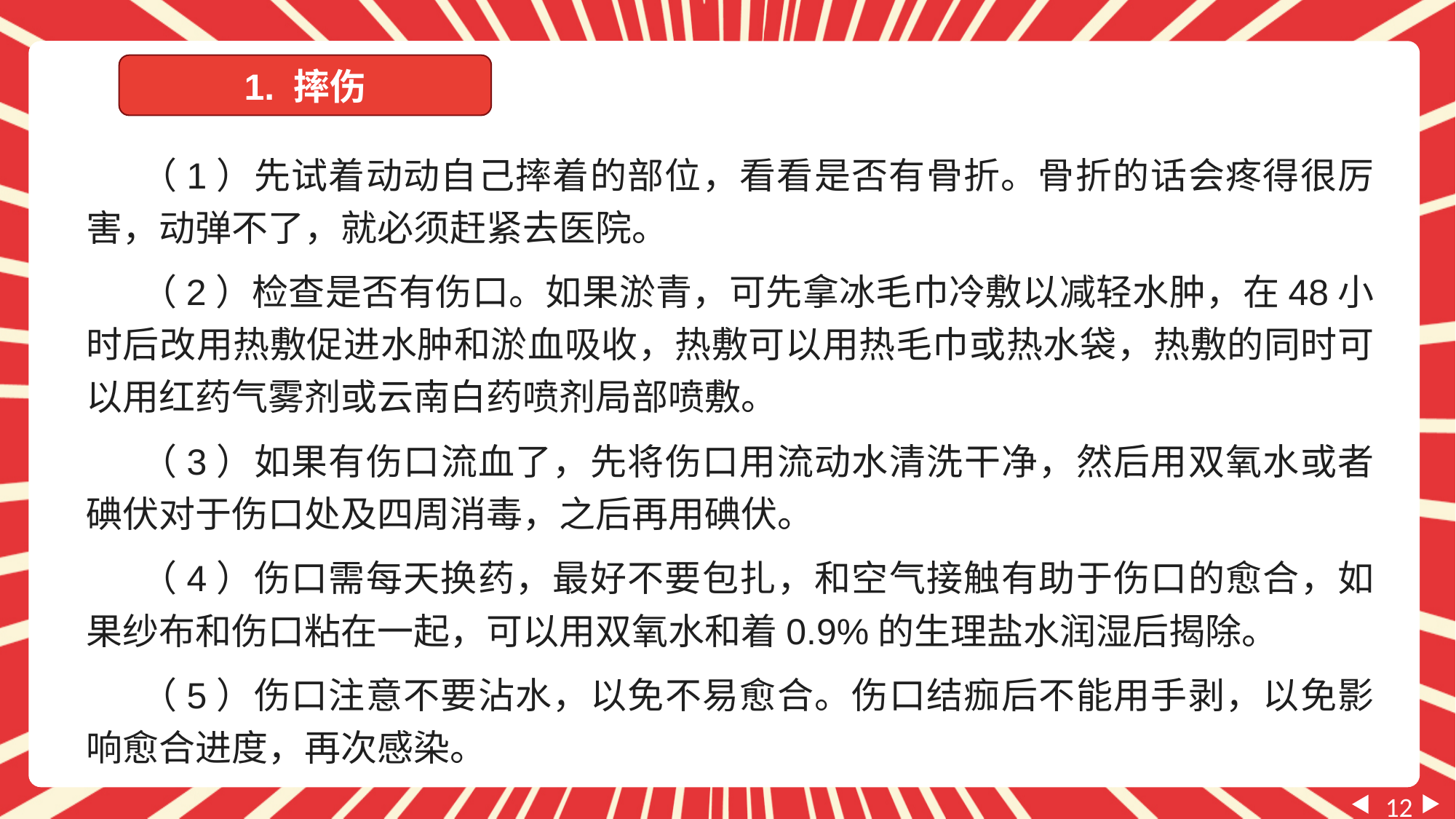

1. 摔伤
（1）先试着动动自己摔着的部位，看看是否有骨折。骨折的话会疼得很厉害，动弹不了，就必须赶紧去医院。
（2）检查是否有伤口。如果淤青，可先拿冰毛巾冷敷以减轻水肿，在48小时后改用热敷促进水肿和淤血吸收，热敷可以用热毛巾或热水袋，热敷的同时可以用红药气雾剂或云南白药喷剂局部喷敷。
（3）如果有伤口流血了，先将伤口用流动水清洗干净，然后用双氧水或者碘伏对于伤口处及四周消毒，之后再用碘伏。
（4）伤口需每天换药，最好不要包扎，和空气接触有助于伤口的愈合，如果纱布和伤口粘在一起，可以用双氧水和着0.9%的生理盐水润湿后揭除。
（5）伤口注意不要沾水，以免不易愈合。伤口结痂后不能用手剥，以免影响愈合进度，再次感染。